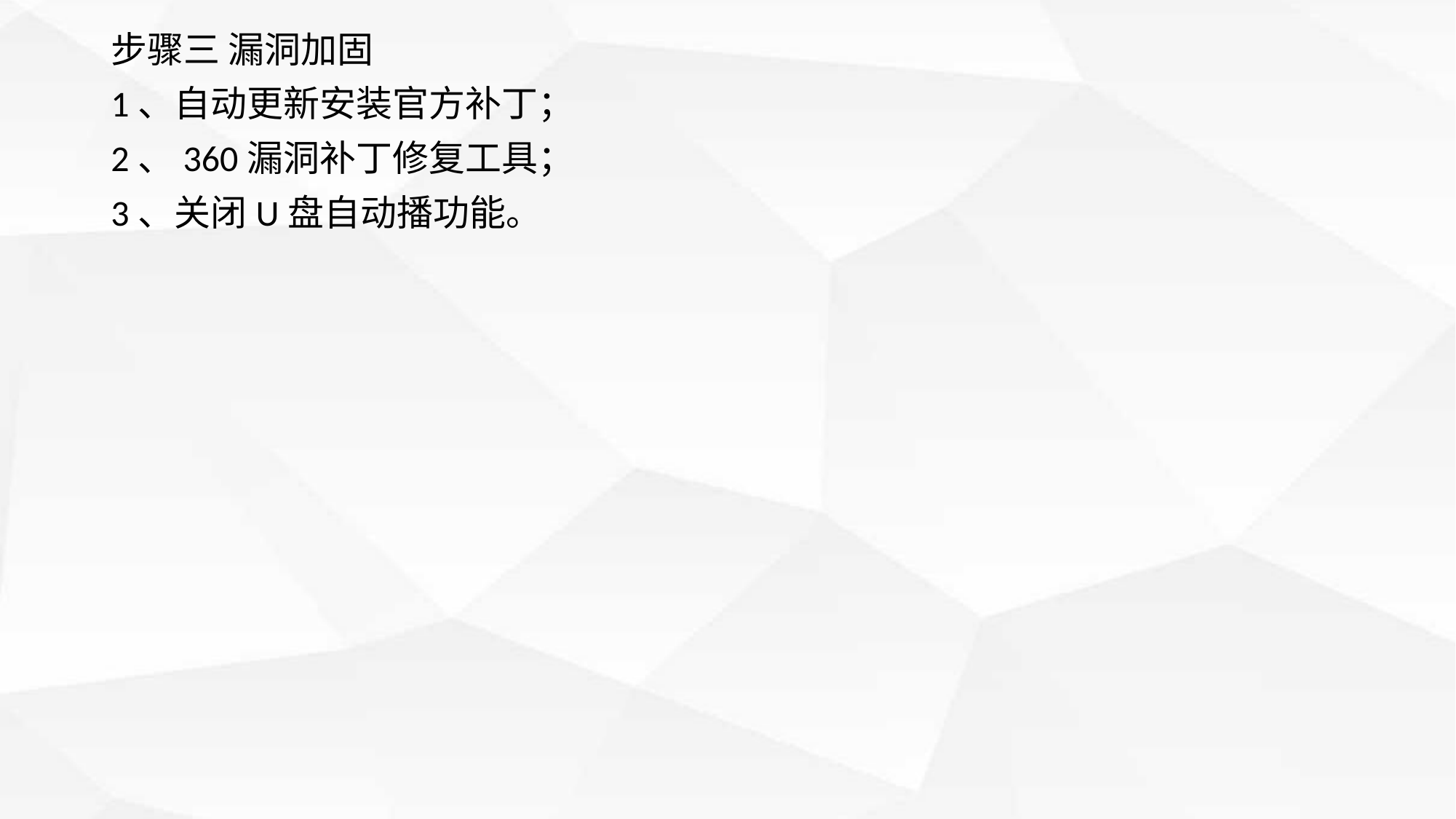

步骤三 漏洞加固
1、自动更新安装官方补丁；
2、360漏洞补丁修复工具；
3、关闭U盘自动播功能。